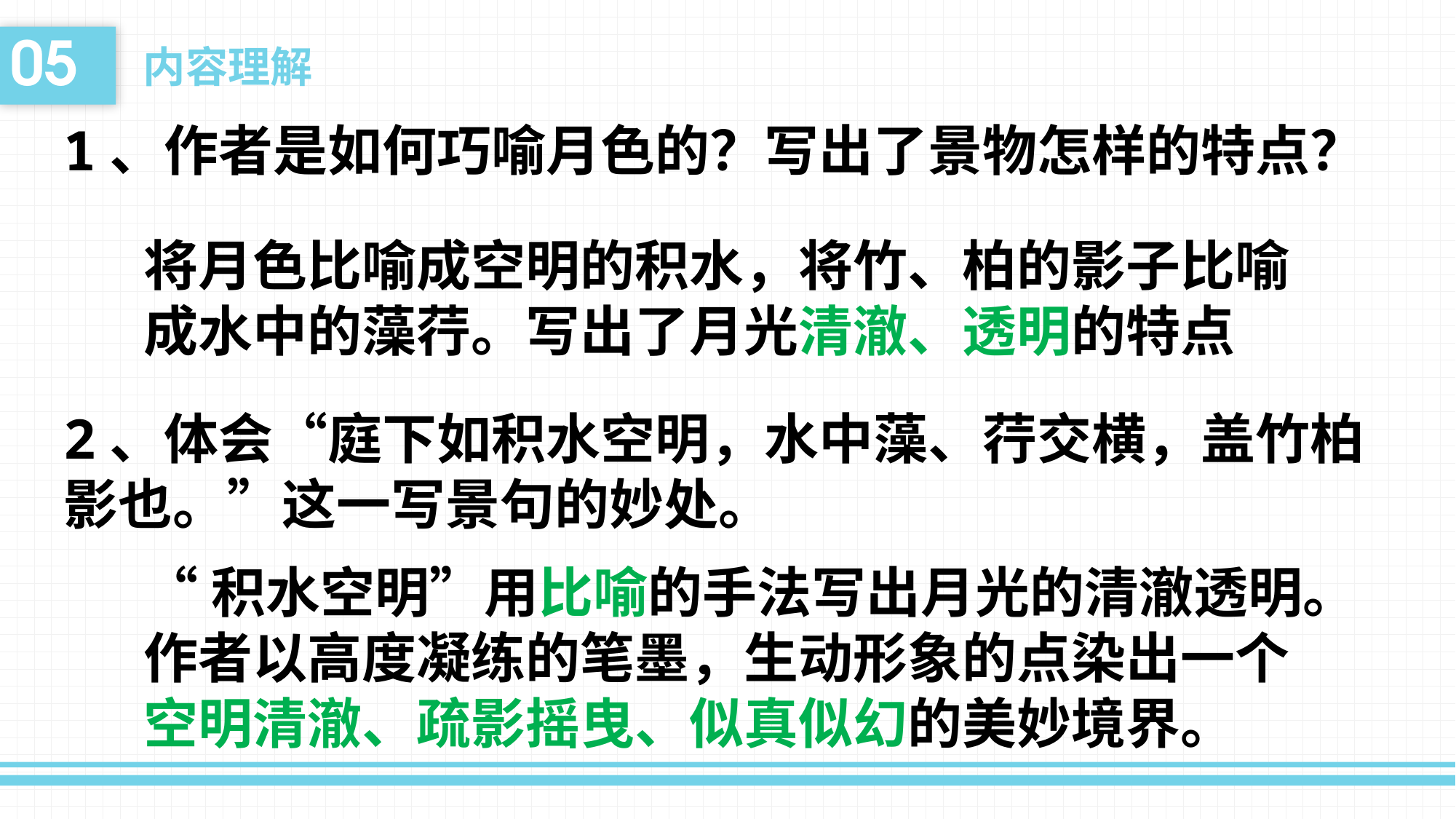

05
内容理解
1、作者是如何巧喻月色的？写出了景物怎样的特点？
将月色比喻成空明的积水，将竹、柏的影子比喻成水中的藻荇。写出了月光清澈、透明的特点
2、体会“庭下如积水空明，水中藻、荇交横，盖竹柏
影也。”这一写景句的妙处。

“积水空明”用比喻的手法写出月光的清澈透明。作者以高度凝练的笔墨，生动形象的点染出一个空明清澈、疏影摇曳、似真似幻的美妙境界。